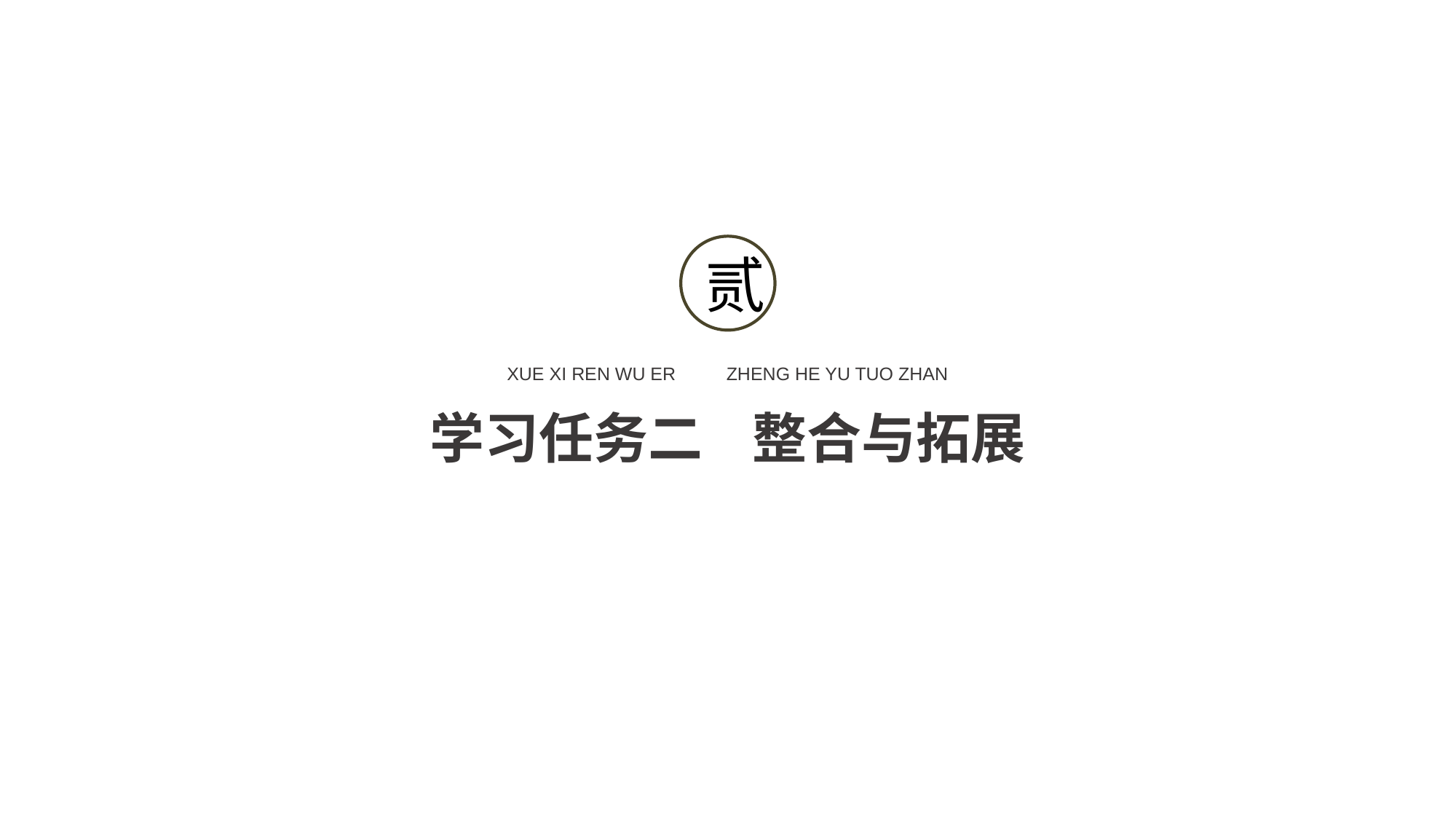

贰
XUE XI REN WU ER          ZHENG HE YU TUO ZHAN
学习任务二    整合与拓展